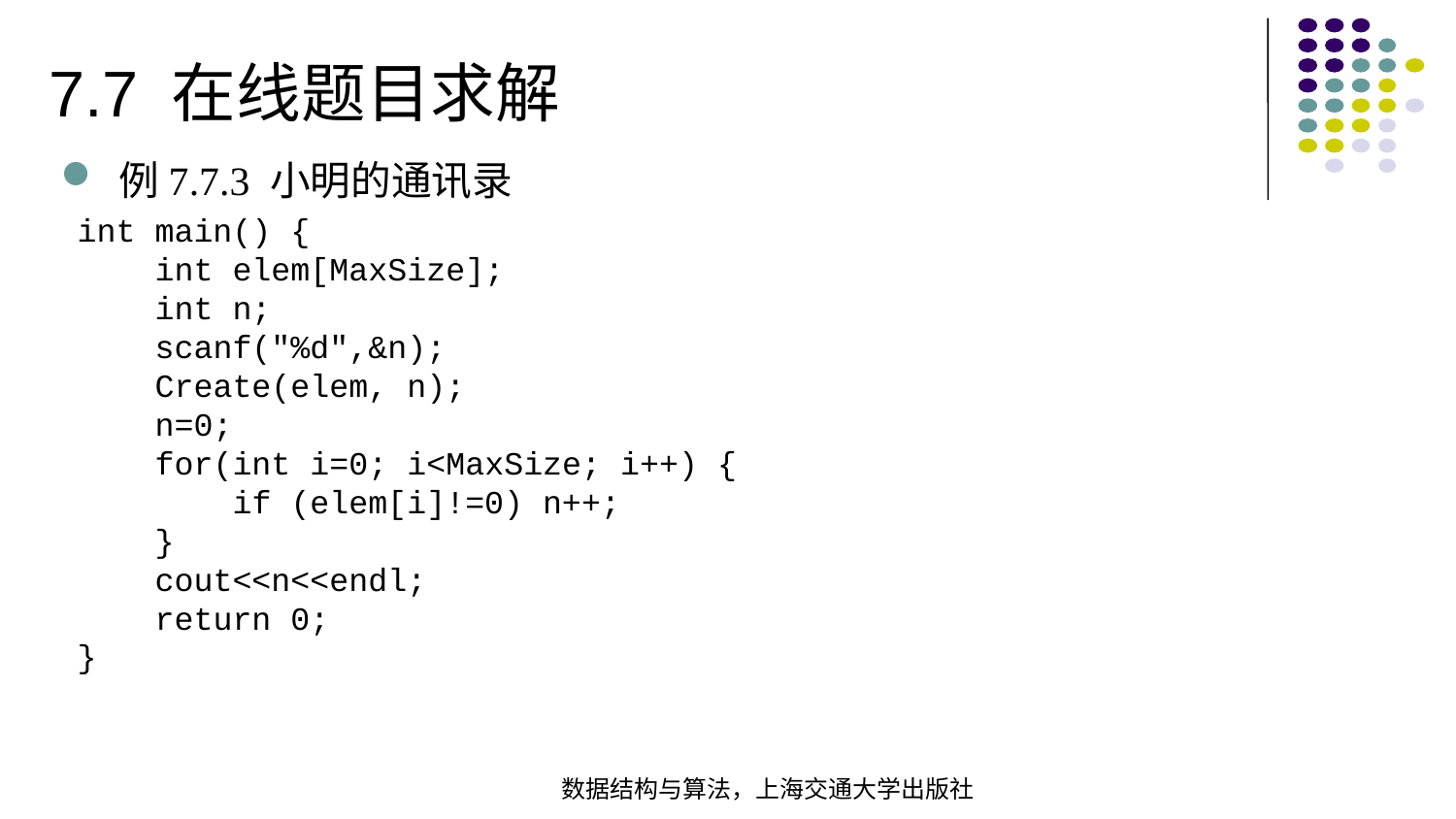

7.7 在线题目求解
例7.7.3 小明的通讯录
int main() {    int elem[MaxSize];    int n;    scanf("%d",&n);    Create(elem, n);    n=0;    for(int i=0; i<MaxSize; i++) {        if (elem[i]!=0) n++;    }    cout<<n<<endl;    return 0;}